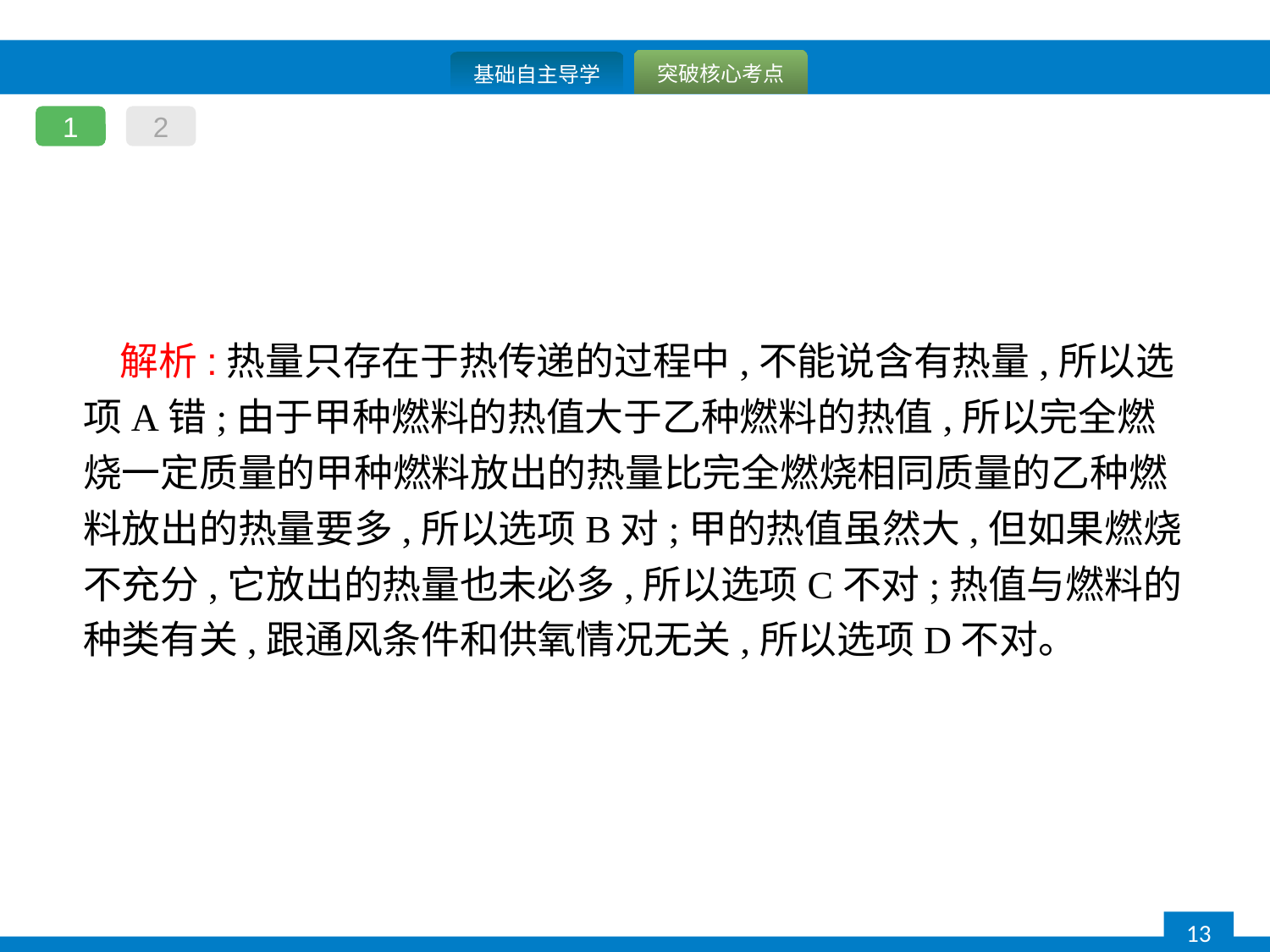

1
2
解析:热量只存在于热传递的过程中,不能说含有热量,所以选项A错;由于甲种燃料的热值大于乙种燃料的热值,所以完全燃烧一定质量的甲种燃料放出的热量比完全燃烧相同质量的乙种燃料放出的热量要多,所以选项B对;甲的热值虽然大,但如果燃烧不充分,它放出的热量也未必多,所以选项C不对;热值与燃料的种类有关,跟通风条件和供氧情况无关,所以选项D不对。